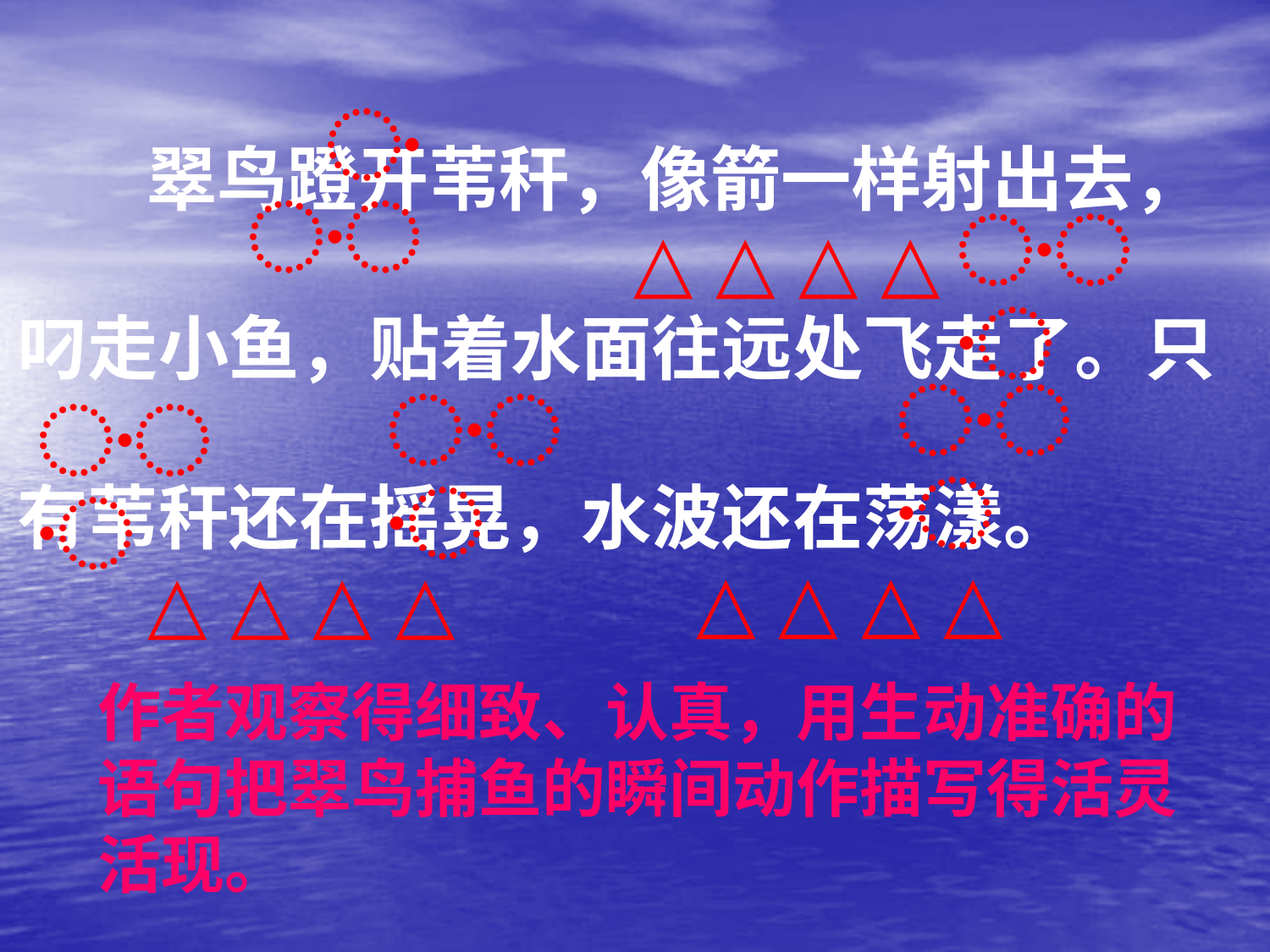

翠鸟蹬开苇秆，像箭一样射出去，

叼走小鱼，贴着水面往远处飞走了。只

有苇秆还在摇晃，水波还在荡漾。
〮〮
〮〮
△ △ △ △

〮〮
〮〮
〮〮
△ △ △ △
△ △ △ △
作者观察得细致、认真，用生动准确的语句把翠鸟捕鱼的瞬间动作描写得活灵活现。